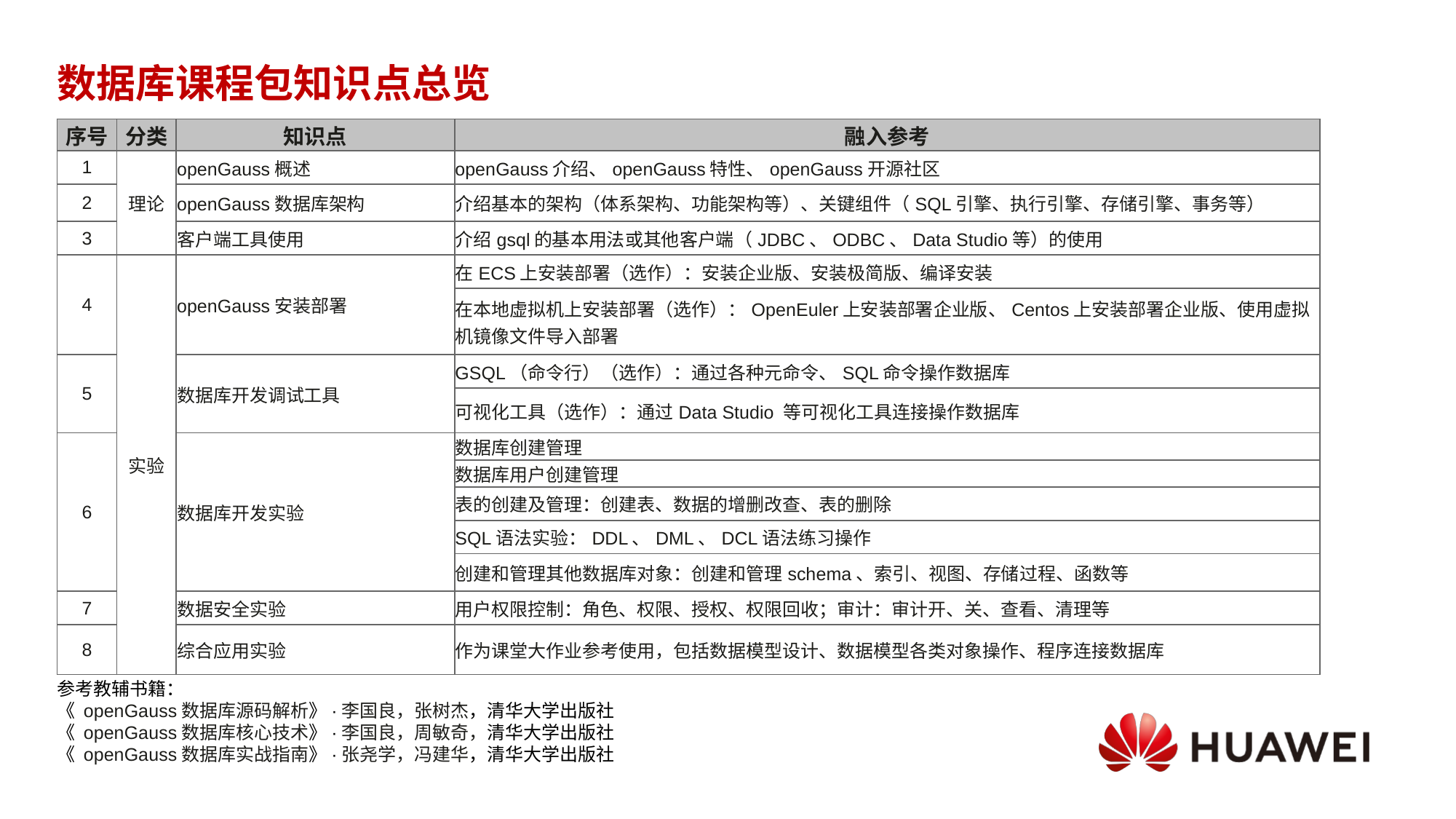

# 数据库课程包知识点总览
| 序号 | 分类 | 知识点 | 融入参考 |
| --- | --- | --- | --- |
| 1 | 理论 | openGauss概述 | openGauss介绍、openGauss特性、openGauss开源社区 |
| 2 |  | openGauss数据库架构 | 介绍基本的架构（体系架构、功能架构等）、关键组件（SQL引擎、执行引擎、存储引擎、事务等） |
| 3 |  | 客户端工具使用 | 介绍gsql的基本用法或其他客户端（JDBC、ODBC、Data Studio等）的使用 |
| 4 | 实验 | openGauss安装部署 | 在ECS上安装部署（选作）：安装企业版、安装极简版、编译安装 |
|  |  |  | 在本地虚拟机上安装部署（选作）：OpenEuler上安装部署企业版、Centos上安装部署企业版、使用虚拟机镜像文件导入部署 |
| 5 |  | 数据库开发调试工具 | GSQL（命令行）（选作）：通过各种元命令、SQL命令操作数据库 |
|  |  |  | 可视化工具（选作）：通过Data Studio 等可视化工具连接操作数据库 |
| 6 |  | 数据库开发实验 | 数据库创建管理 |
|  |  |  | 数据库用户创建管理 |
|  |  |  | 表的创建及管理：创建表、数据的增删改查、表的删除 |
|  |  |  | SQL语法实验：DDL、DML、DCL语法练习操作 |
|  |  |  | 创建和管理其他数据库对象：创建和管理schema、索引、视图、存储过程、函数等 |
| 7 |  | 数据安全实验 | 用户权限控制：角色、权限、授权、权限回收；审计：审计开、关、查看、清理等 |
| 8 |  | 综合应用实验 | 作为课堂大作业参考使用，包括数据模型设计、数据模型各类对象操作、程序连接数据库 |
参考教辅书籍：
《 openGauss数据库源码解析》·李国良，张树杰，清华大学出版社
《 openGauss数据库核心技术》·李国良，周敏奇，清华大学出版社
《 openGauss数据库实战指南》·张尧学，冯建华，清华大学出版社